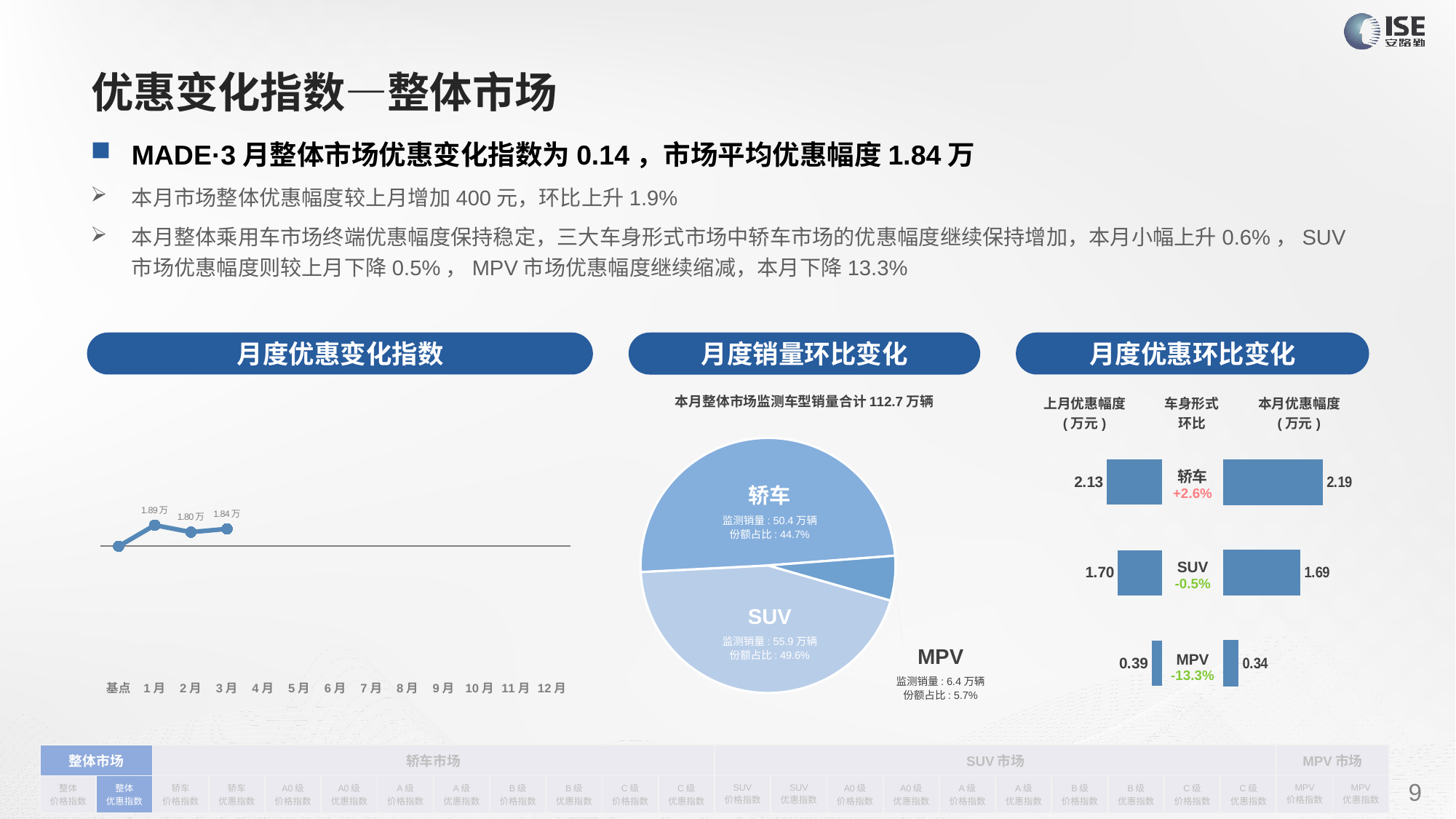

# 优惠变化指数—整体市场
MADE·3月整体市场优惠变化指数为0.14，市场平均优惠幅度1.84万
本月市场整体优惠幅度较上月增加400元，环比上升1.9%
本月整体乘用车市场终端优惠幅度保持稳定，三大车身形式市场中轿车市场的优惠幅度继续保持增加，本月小幅上升0.6%，SUV市场优惠幅度则较上月下降0.5%，MPV市场优惠幅度继续缩减，本月下降13.3%
月度优惠变化指数

月度优惠环比变化

月度销量环比变化

本月整体市场监测车型销量合计112.7万辆

### Chart

| Category | Y2022 |
|---|---|
| 基点 | 0.0 |
| 1月 | 0.17 |
| 2月 | 0.11405298731407432 |
| 3月 | 0.14 |
| 4月 | None |
| 5月 | None |
| 6月 | None |
| 7月 | None |
| 8月 | None |
| 9月 | None |
| 10月 | None |
| 11月 | None |
| 12月 | None |
| 上月优惠幅度 (万元) | 车身形式 环比 | 本月优惠幅度 (万元) |
| --- | --- | --- |

### Chart

| Category |
|---|

### Chart

| Category | 车身市场 |
|---|---|
| 轿车 | 503945.0 |
| SUV | 558854.0 |
| MPV | 63835.0 |
| 轿车 +2.6% |
| --- |
| SUV -0.5% |
| MPV -13.3% |

### Chart

| Category | 成交均价 |
|---|---|
| 轿车 | 2.130110356999924 |
| SUV | 1.6991854728345566 |
| MPV | 0.3874 |

### Chart

| Category | 优惠幅度 |
|---|---|
| 轿车 | 2.1854013539175905 |
| SUV | 1.6935183715245843 |
| MPV | 0.33710889324038534 |
轿车
监测销量: 50.4万辆
份额占比: 44.7%
SUV
监测销量: 55.9万辆
份额占比: 49.6%
MPV
监测销量: 6.4万辆
份额占比: 5.7%
| 整体市场 |  | 轿车市场 |  |  |  |  |  |  |  |  |  | SUV市场 |  |  |  |  |  |  |  |  |  | MPV市场 |  |
| --- | --- | --- | --- | --- | --- | --- | --- | --- | --- | --- | --- | --- | --- | --- | --- | --- | --- | --- | --- | --- | --- | --- | --- |
| 整体 价格指数 | 整体 优惠指数 | 轿车 价格指数 | 轿车 优惠指数 | A0级 价格指数 | A0级 优惠指数 | A级 价格指数 | A级 优惠指数 | B级 价格指数 | B级 优惠指数 | C级 价格指数 | C级 优惠指数 | SUV 价格指数 | SUV 优惠指数 | A0级 价格指数 | A0级 优惠指数 | A级 价格指数 | A级 优惠指数 | B级 价格指数 | B级 优惠指数 | C级 价格指数 | C级 优惠指数 | MPV 价格指数 | MPV 优惠指数 |
请在插入菜单—页眉和页脚中修改此 文本
9